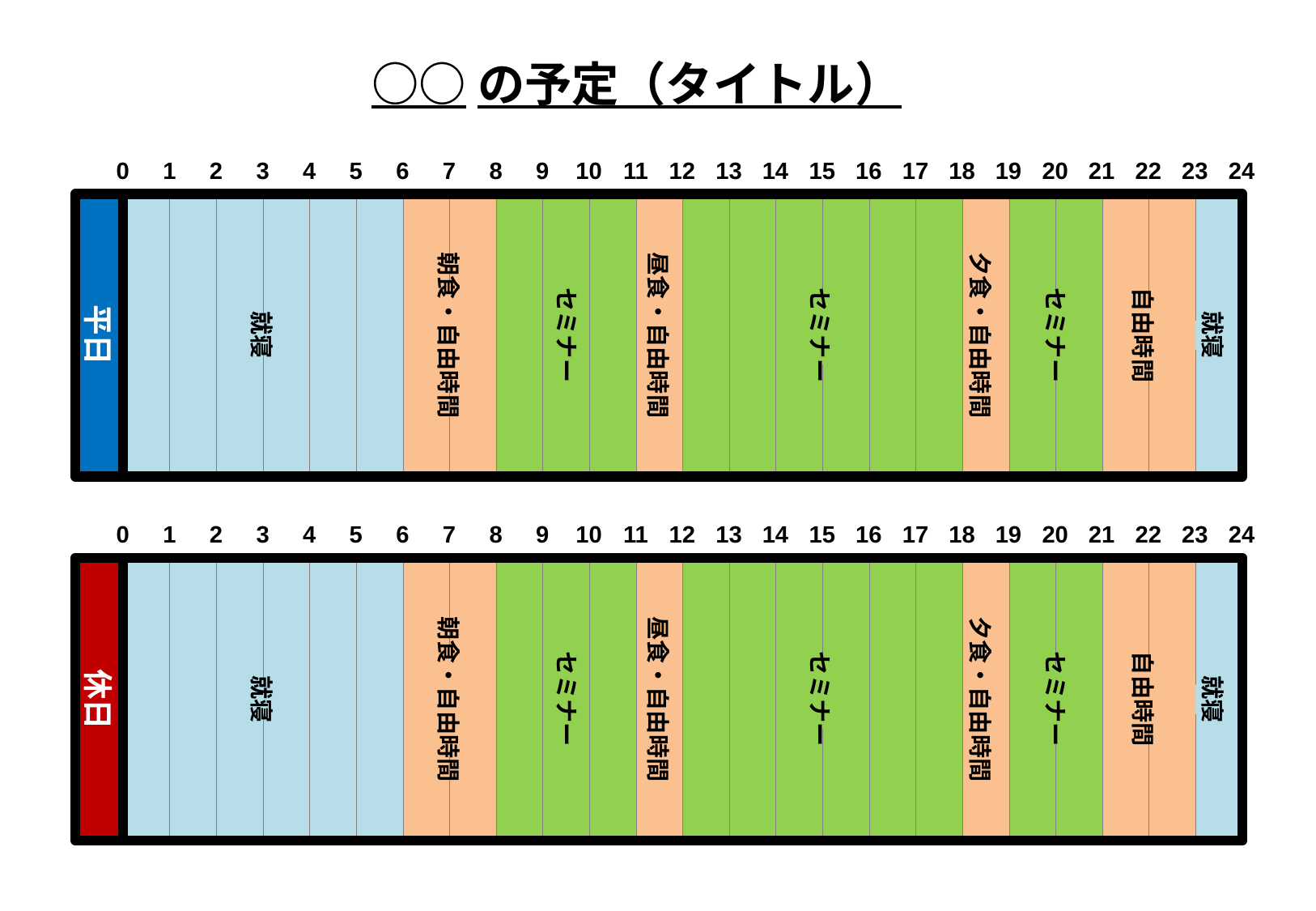

○○の予定（タイトル）
0
1
2
3
4
5
6
7
8
9
10
11
12
13
14
15
16
17
18
19
20
21
22
23
24
平日

朝食・自由時間
昼食・自由時間
夕食・自由時間
セミナー
セミナー
セミナー
自由時間
就寝
就寝
0
1
2
3
4
5
6
7
8
9
10
11
12
13
14
15
16
17
18
19
20
21
22
23
24
休日

朝食・自由時間
昼食・自由時間
夕食・自由時間
セミナー
セミナー
セミナー
自由時間
就寝
就寝